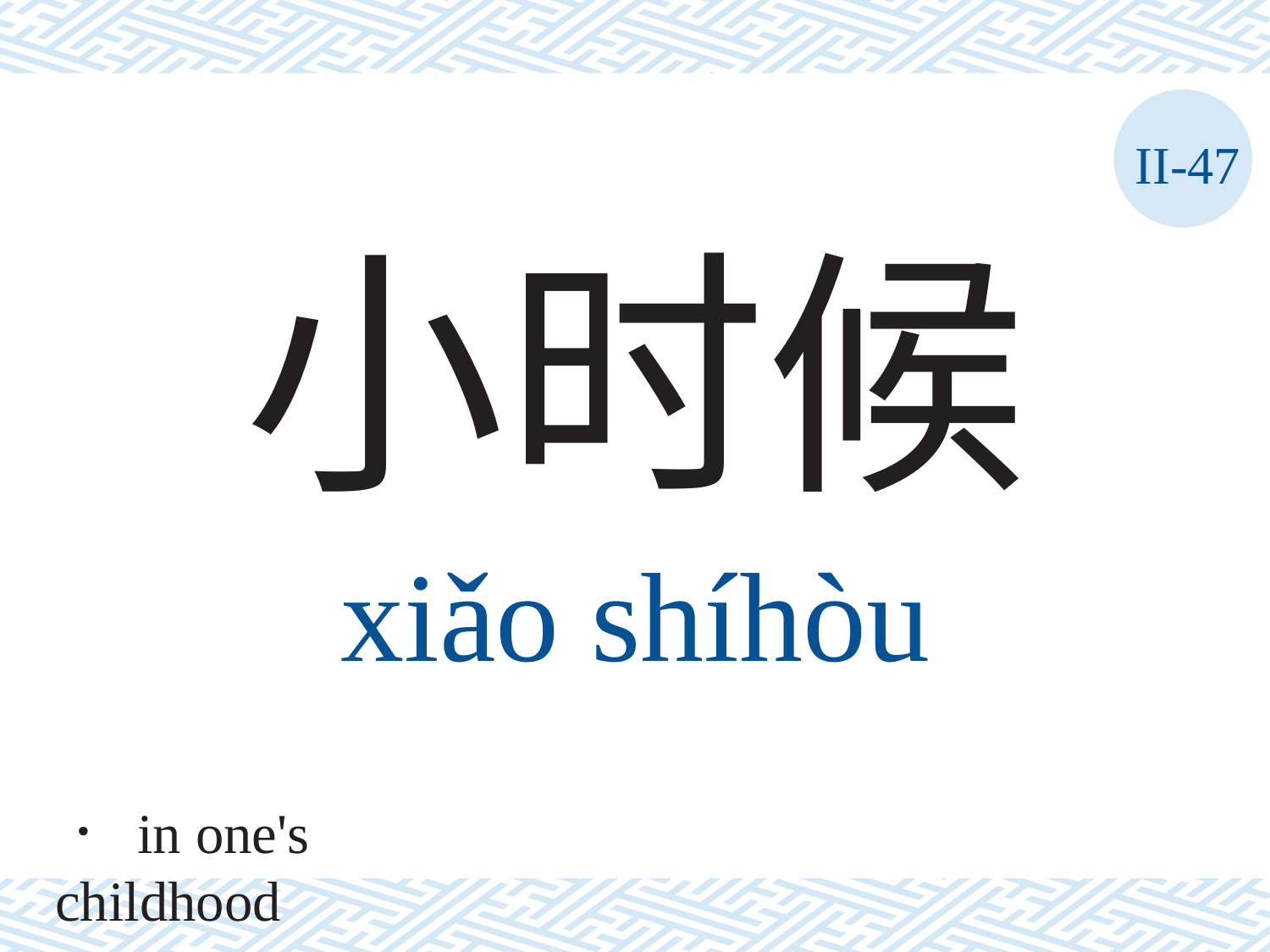

II-47
小时候
xiǎo	shíhòu
． in one's childhood